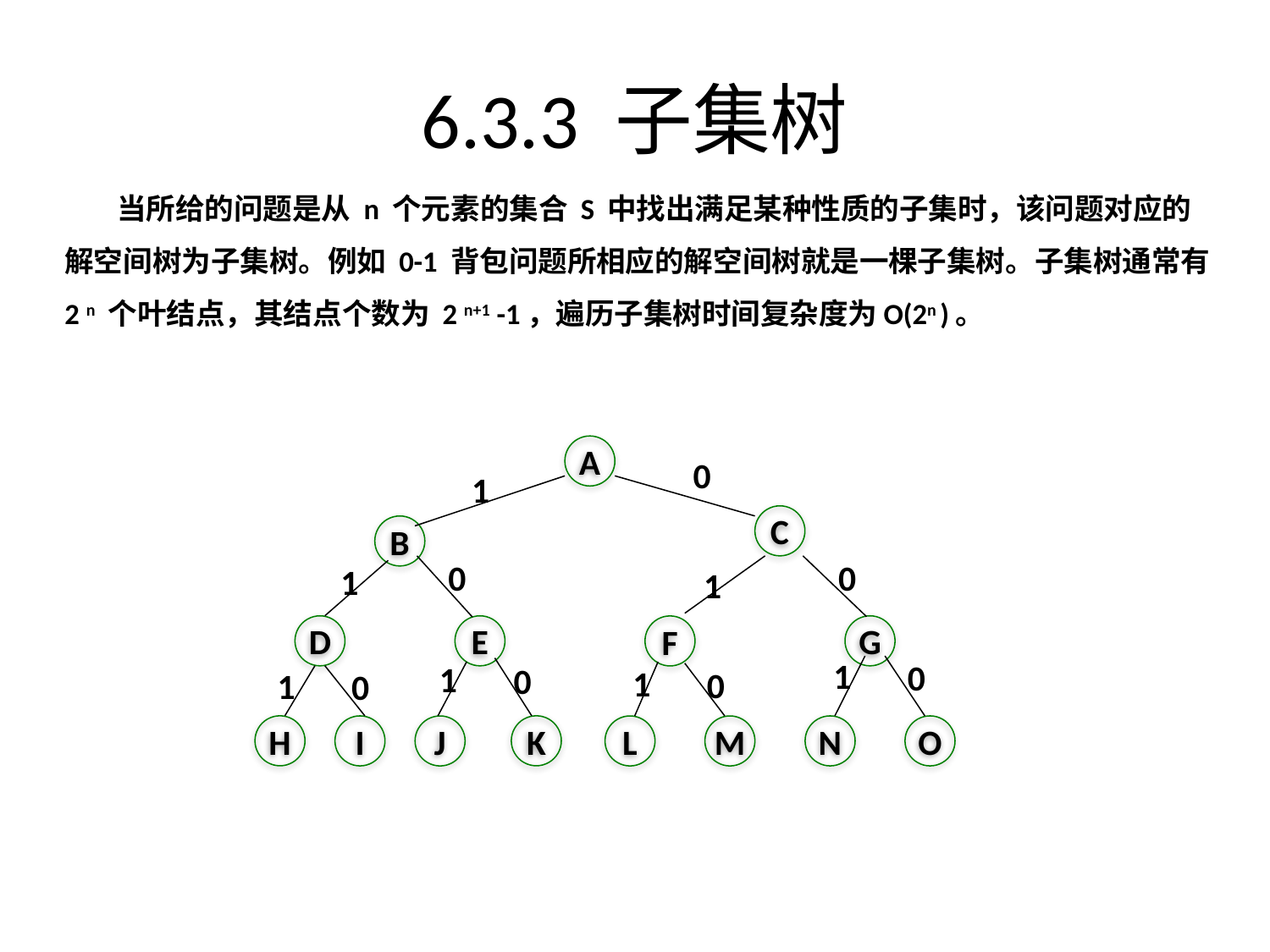

# 6.3.3 子集树
       当所给的问题是从 n 个元素的集合 S 中找出满足某种性质的子集时，该问题对应的解空间树为子集树。例如 0-1 背包问题所相应的解空间树就是一棵子集树。子集树通常有 2 n 个叶结点，其结点个数为 2 n+1 -1，遍历子集树时间复杂度为O(2n )。
A
0
1

C
B
0
0
1

1

D
E
G
F
1
0
1
0
1

0
1

0

H
K
I
N
O
J
L
M